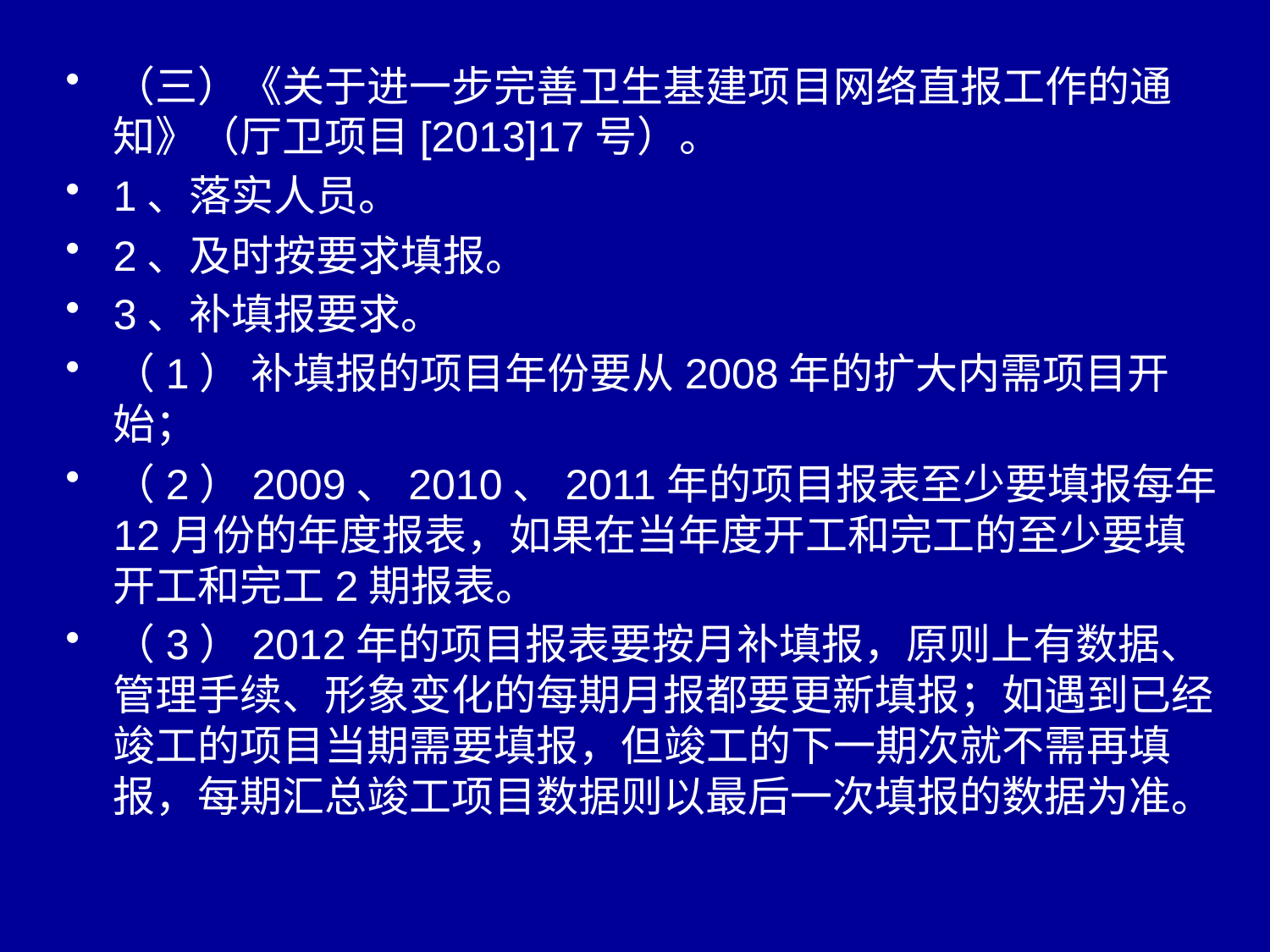

（三）《关于进一步完善卫生基建项目网络直报工作的通知》（厅卫项目[2013]17号）。
1、落实人员。
2、及时按要求填报。
3、补填报要求。
（1） 补填报的项目年份要从2008年的扩大内需项目开始；
（2）2009、2010、2011年的项目报表至少要填报每年12月份的年度报表，如果在当年度开工和完工的至少要填开工和完工2期报表。
（3）2012年的项目报表要按月补填报，原则上有数据、管理手续、形象变化的每期月报都要更新填报；如遇到已经竣工的项目当期需要填报，但竣工的下一期次就不需再填报，每期汇总竣工项目数据则以最后一次填报的数据为准。